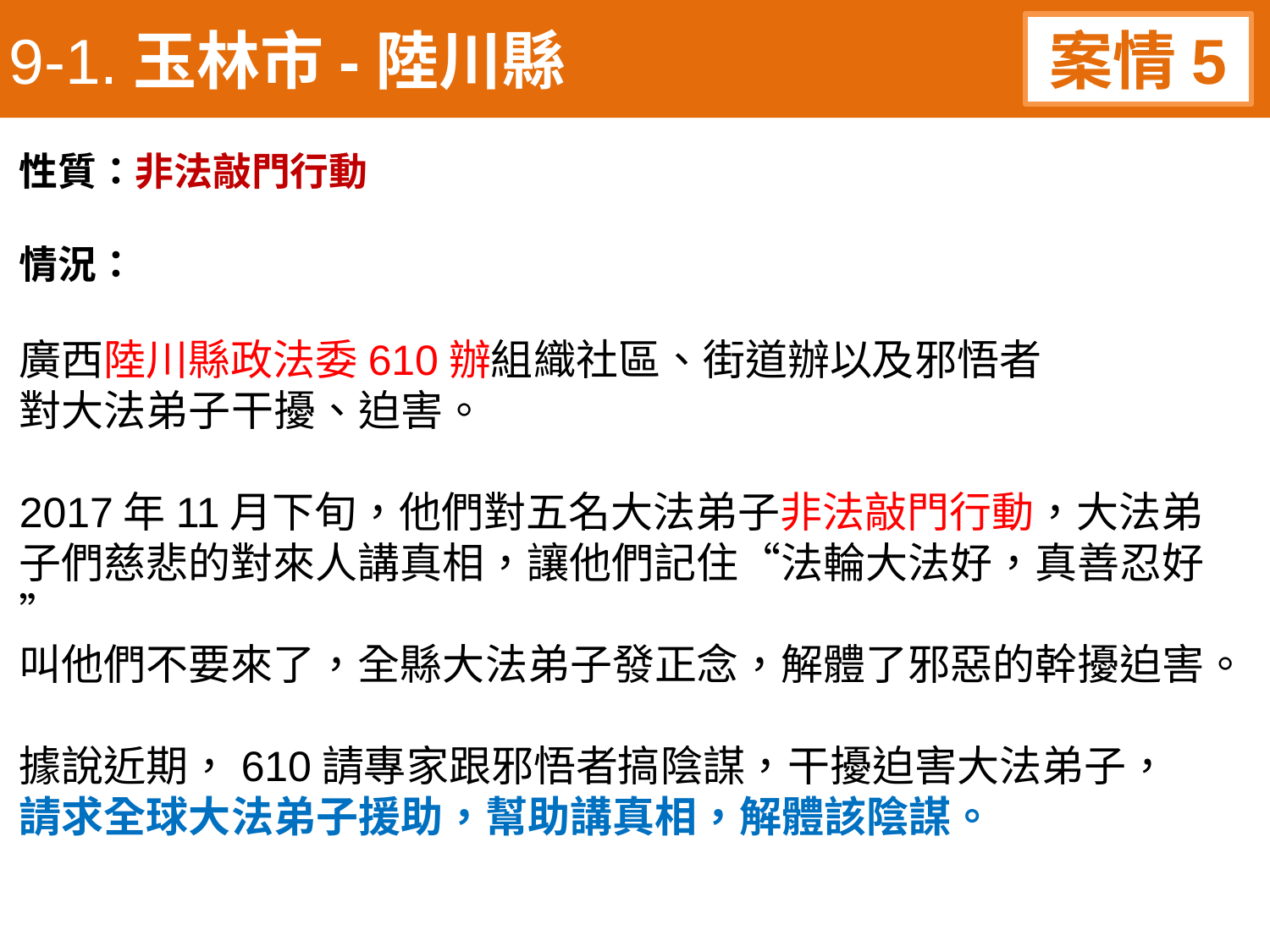

9-1.玉林市-陸川縣
案情5

性質：非法敲門行動

情況：

廣西陸川縣政法委610辦組織社區、街道辦以及邪悟者
對大法弟子干擾、迫害。

2017年11月下旬，他們對五名大法弟子非法敲門行動，大法弟子們慈悲的對來人講真相，讓他們記住“法輪大法好，真善忍好”
叫他們不要來了，全縣大法弟子發正念，解體了邪惡的幹擾迫害。

據說近期，610請專家跟邪悟者搞陰謀，干擾迫害大法弟子，
請求全球大法弟子援助，幫助講真相，解體該陰謀。